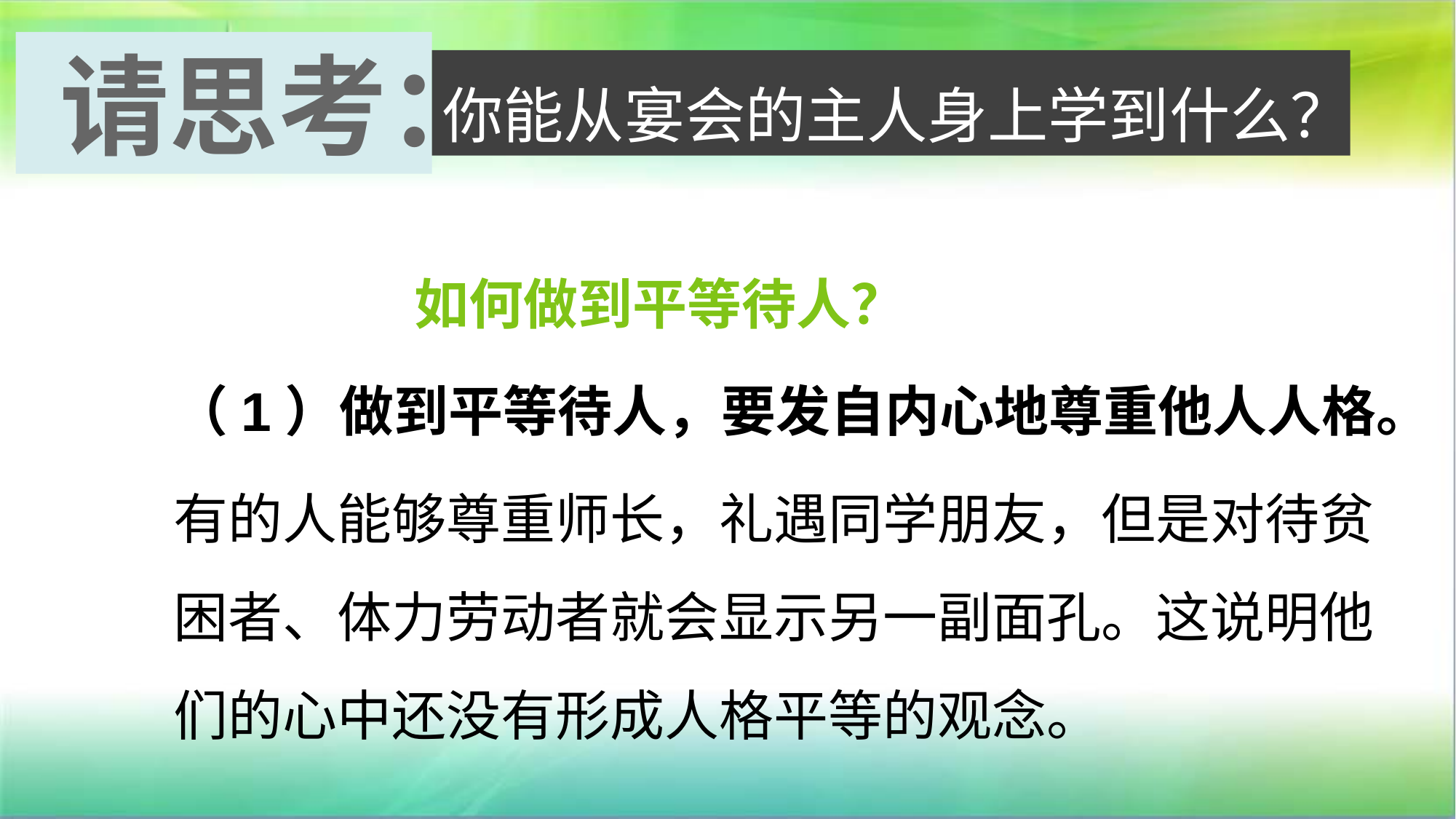

请思考：
你能从宴会的主人身上学到什么？
                       如何做到平等待人？
（1）做到平等待人，要发自内心地尊重他人人格。
有的人能够尊重师长，礼遇同学朋友，但是对待贫困者、体力劳动者就会显示另一副面孔。这说明他们的心中还没有形成人格平等的观念。